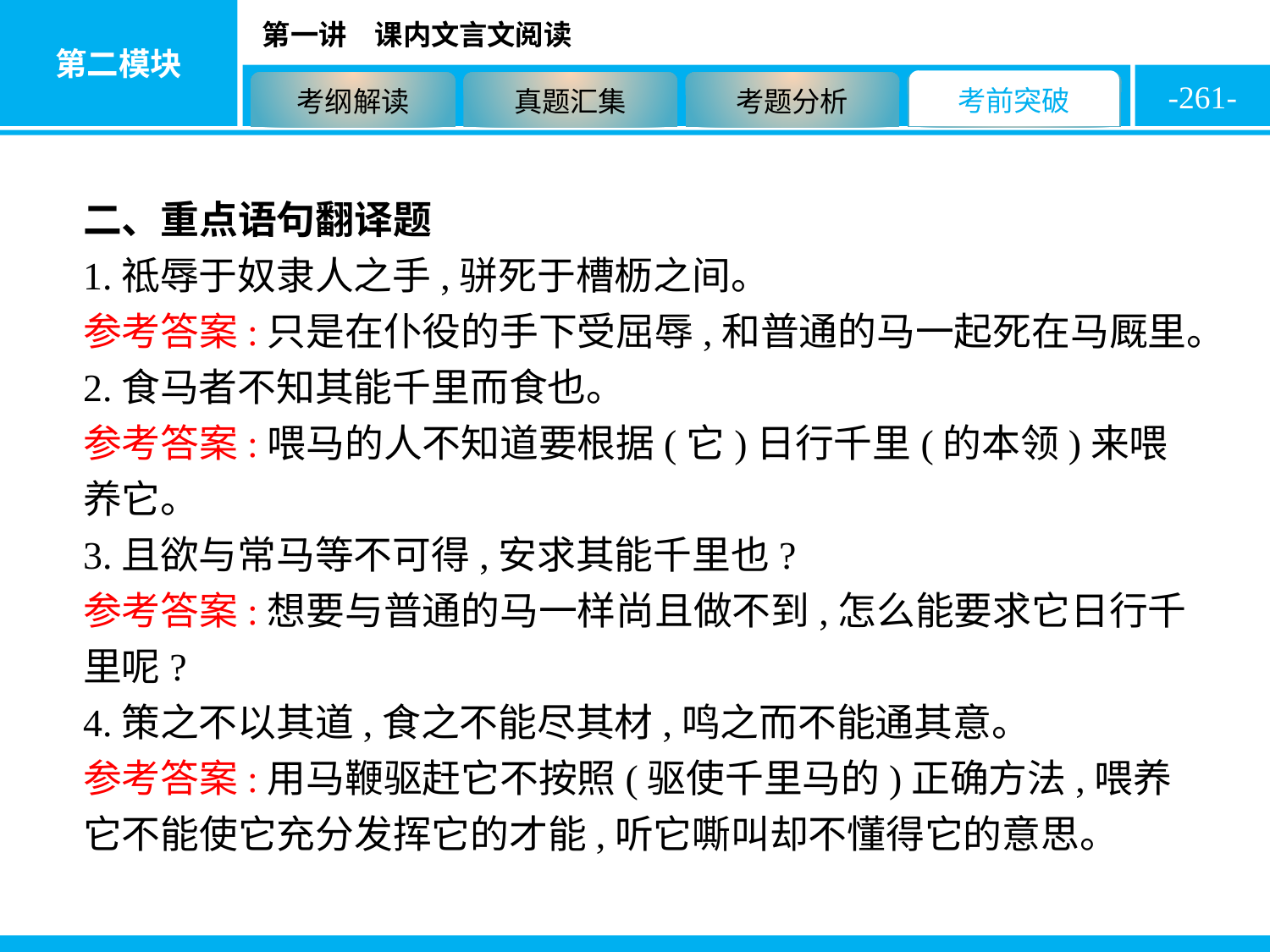

-261-
二、重点语句翻译题
1.祗辱于奴隶人之手,骈死于槽枥之间。
参考答案:只是在仆役的手下受屈辱,和普通的马一起死在马厩里。
2.食马者不知其能千里而食也。
参考答案:喂马的人不知道要根据(它)日行千里(的本领)来喂养它。
3.且欲与常马等不可得,安求其能千里也?
参考答案:想要与普通的马一样尚且做不到,怎么能要求它日行千里呢?
4.策之不以其道,食之不能尽其材,鸣之而不能通其意。
参考答案:用马鞭驱赶它不按照(驱使千里马的)正确方法,喂养它不能使它充分发挥它的才能,听它嘶叫却不懂得它的意思。